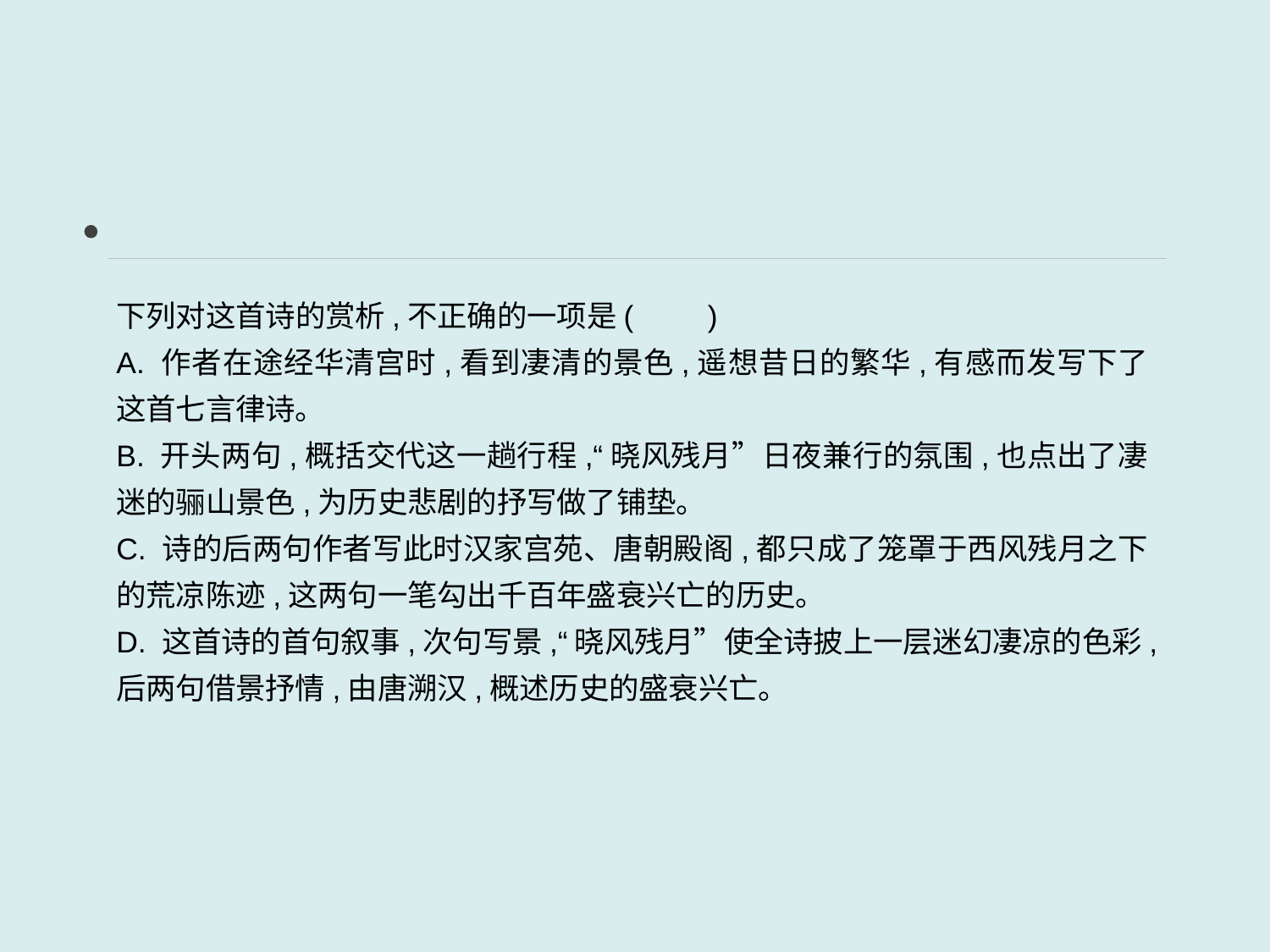

下列对这首诗的赏析,不正确的一项是(　　)
A. 作者在途经华清宫时,看到凄清的景色,遥想昔日的繁华,有感而发写下了这首七言律诗。
B. 开头两句,概括交代这一趟行程,“晓风残月”日夜兼行的氛围,也点出了凄迷的骊山景色,为历史悲剧的抒写做了铺垫。
C. 诗的后两句作者写此时汉家宫苑、唐朝殿阁,都只成了笼罩于西风残月之下的荒凉陈迹,这两句一笔勾出千百年盛衰兴亡的历史。
D. 这首诗的首句叙事,次句写景,“晓风残月”使全诗披上一层迷幻凄凉的色彩,后两句借景抒情,由唐溯汉,概述历史的盛衰兴亡。